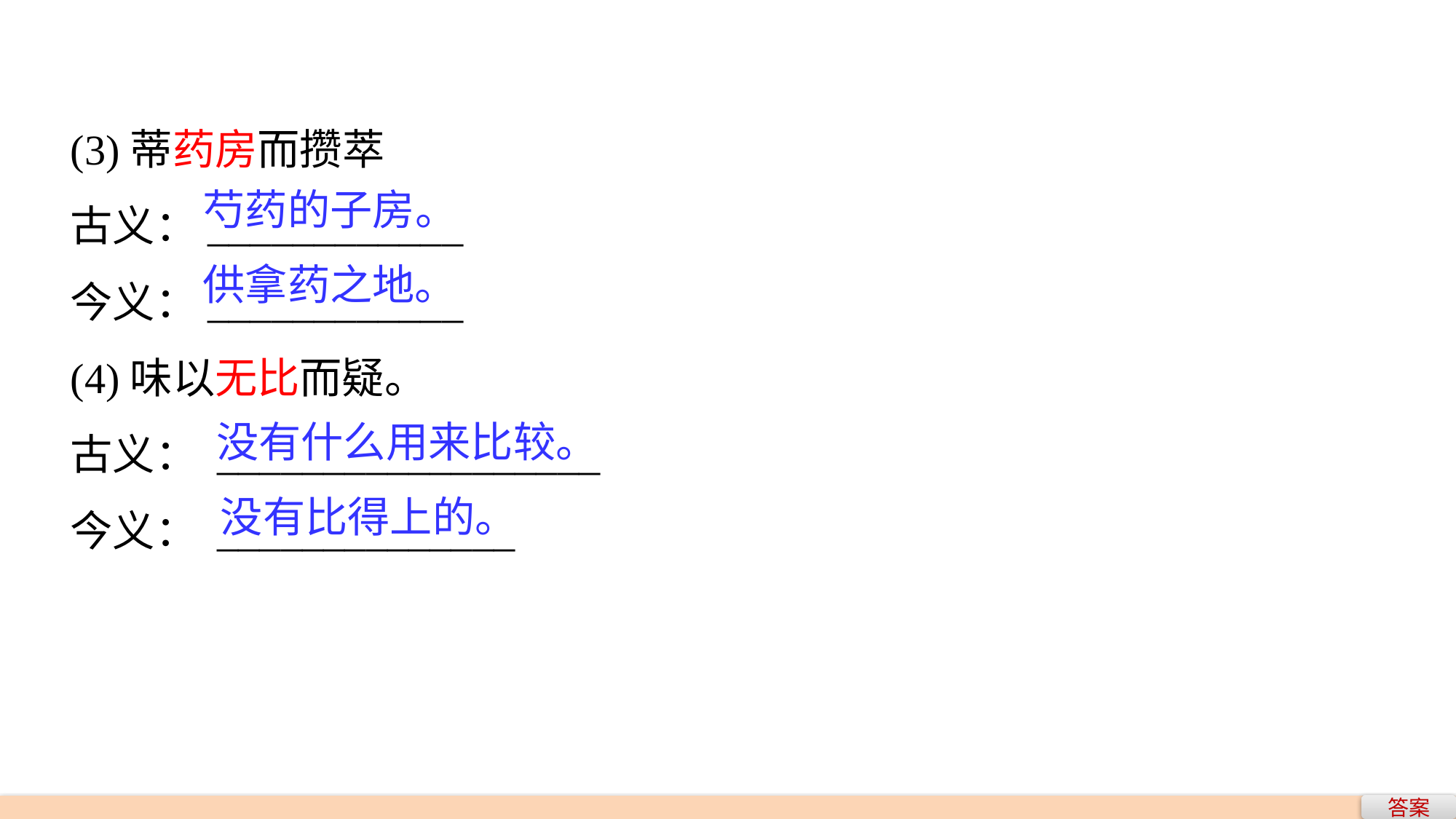

(3)蒂药房而攒萃
古义：____________
今义：____________
(4)味以无比而疑。
古义： __________________
今义： ______________
芍药的子房。
供拿药之地。
没有什么用来比较。
没有比得上的。
答案